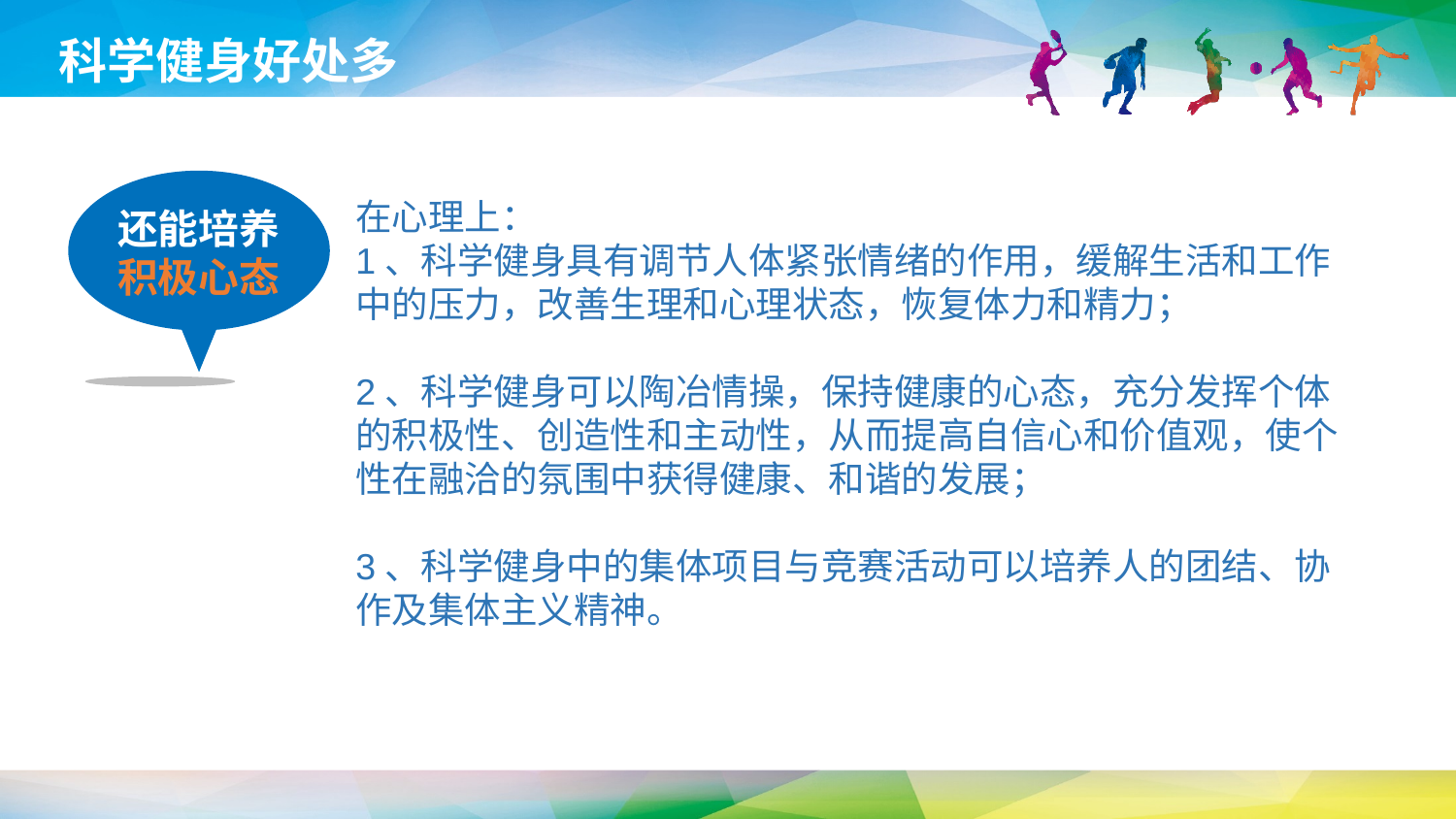

科学健身好处多

还能培养
积极心态

在心理上：
1、科学健身具有调节人体紧张情绪的作用，缓解生活和工作中的压力，改善生理和心理状态，恢复体力和精力；
2、科学健身可以陶冶情操，保持健康的心态，充分发挥个体的积极性、创造性和主动性，从而提高自信心和价值观，使个性在融洽的氛围中获得健康、和谐的发展；
3、科学健身中的集体项目与竞赛活动可以培养人的团结、协作及集体主义精神。
延时符